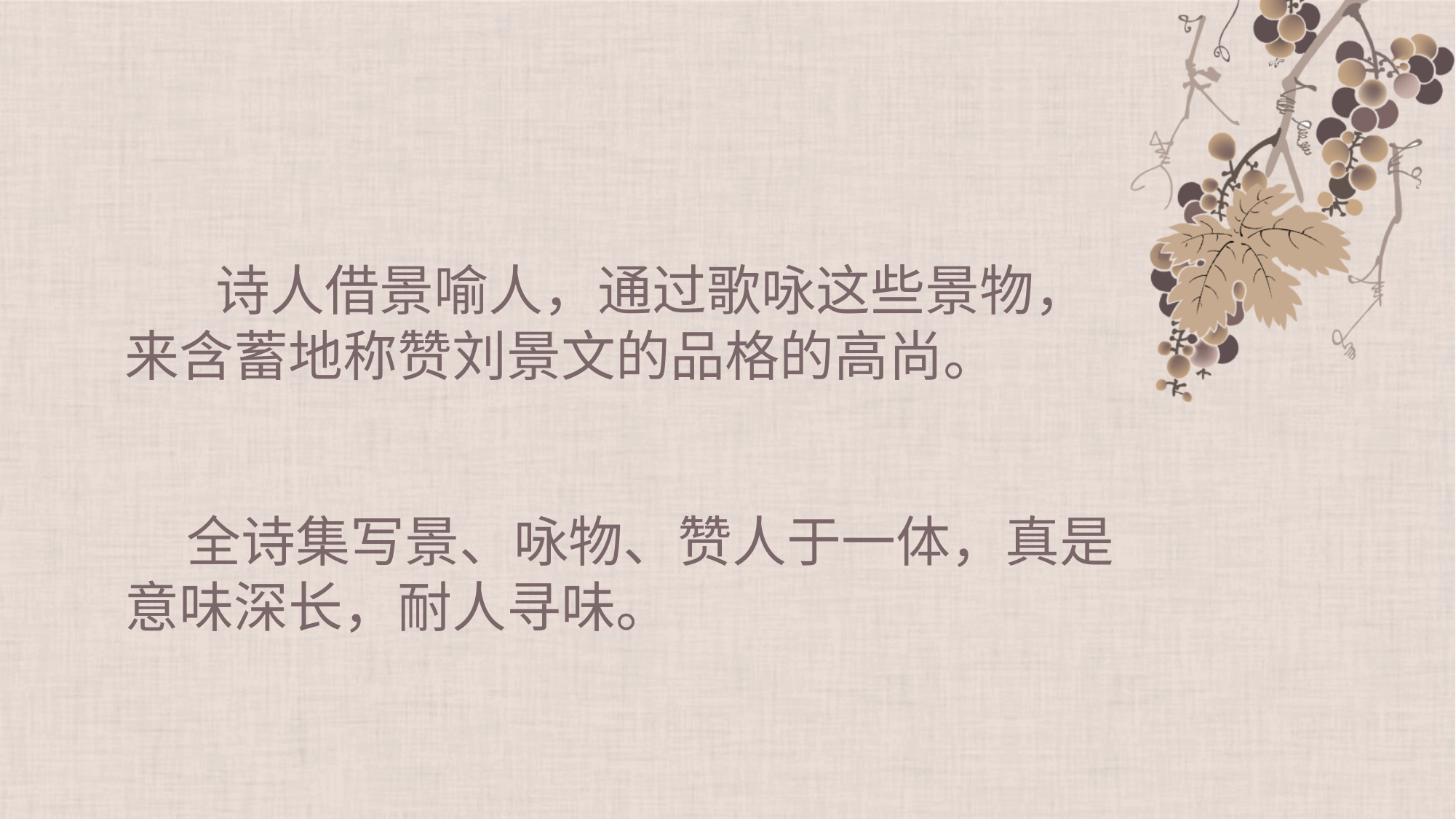

诗人借景喻人，通过歌咏这些景物，来含蓄地称赞刘景文的品格的高尚。

    全诗集写景、咏物、赞人于一体，真是意味深长，耐人寻味。